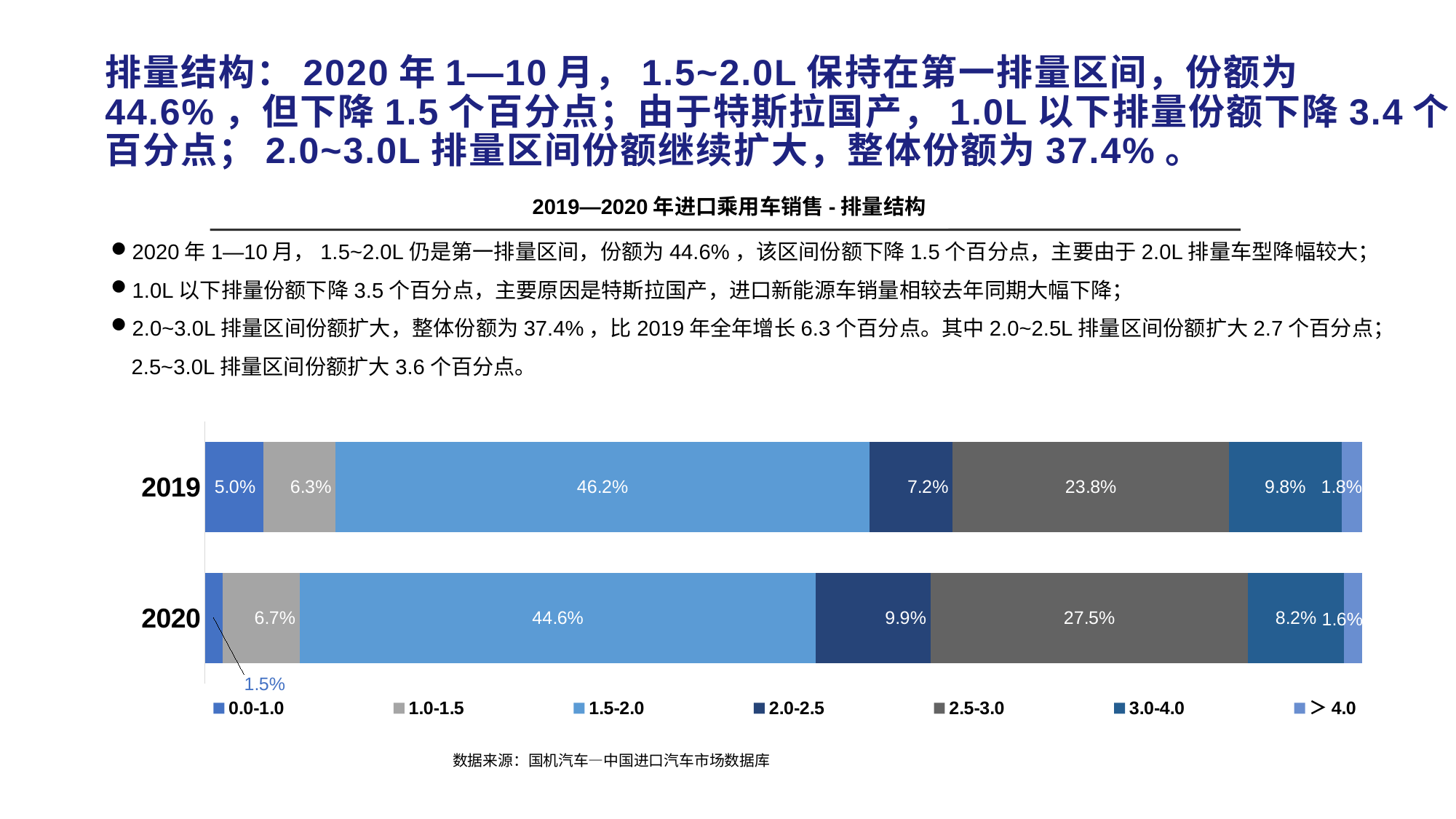

# 排量结构：2020年1—10月，1.5~2.0L保持在第一排量区间，份额为44.6%，但下降1.5个百分点；由于特斯拉国产，1.0L以下排量份额下降3.4个百分点；2.0~3.0L排量区间份额继续扩大，整体份额为37.4%。
2019—2020年进口乘用车销售-排量结构
2020年1—10月，1.5~2.0L仍是第一排量区间，份额为44.6%，该区间份额下降1.5个百分点，主要由于2.0L排量车型降幅较大；
1.0L以下排量份额下降3.5个百分点，主要原因是特斯拉国产，进口新能源车销量相较去年同期大幅下降；
2.0~3.0L排量区间份额扩大，整体份额为37.4%，比2019年全年增长6.3个百分点。其中2.0~2.5L排量区间份额扩大2.7个百分点；2.5~3.0L排量区间份额扩大3.6个百分点。

### Chart

| Category | 0.0-1.0 | 1.0-1.5 | 1.5-2.0 | 2.0-2.5 | 2.5-3.0 | 3.0-4.0 | ＞4.0 |
|---|---|---|---|---|---|---|---|
| 2020 | 0.015412875488168198 | 0.06653798086086454 | 0.44610482392686146 | 0.09901771540481663 | 0.2746789570565488 | 0.08248811319234178 | 0.015759534070398554 |
| 2019 | 0.05033690866627802 | 0.06264551986580878 | 0.4615040718738488 | 0.0718970962192553 | 0.23847733019552864 | 0.09762482966799117 | 0.0175142435112893 |
数据来源：国机汽车—中国进口汽车市场数据库